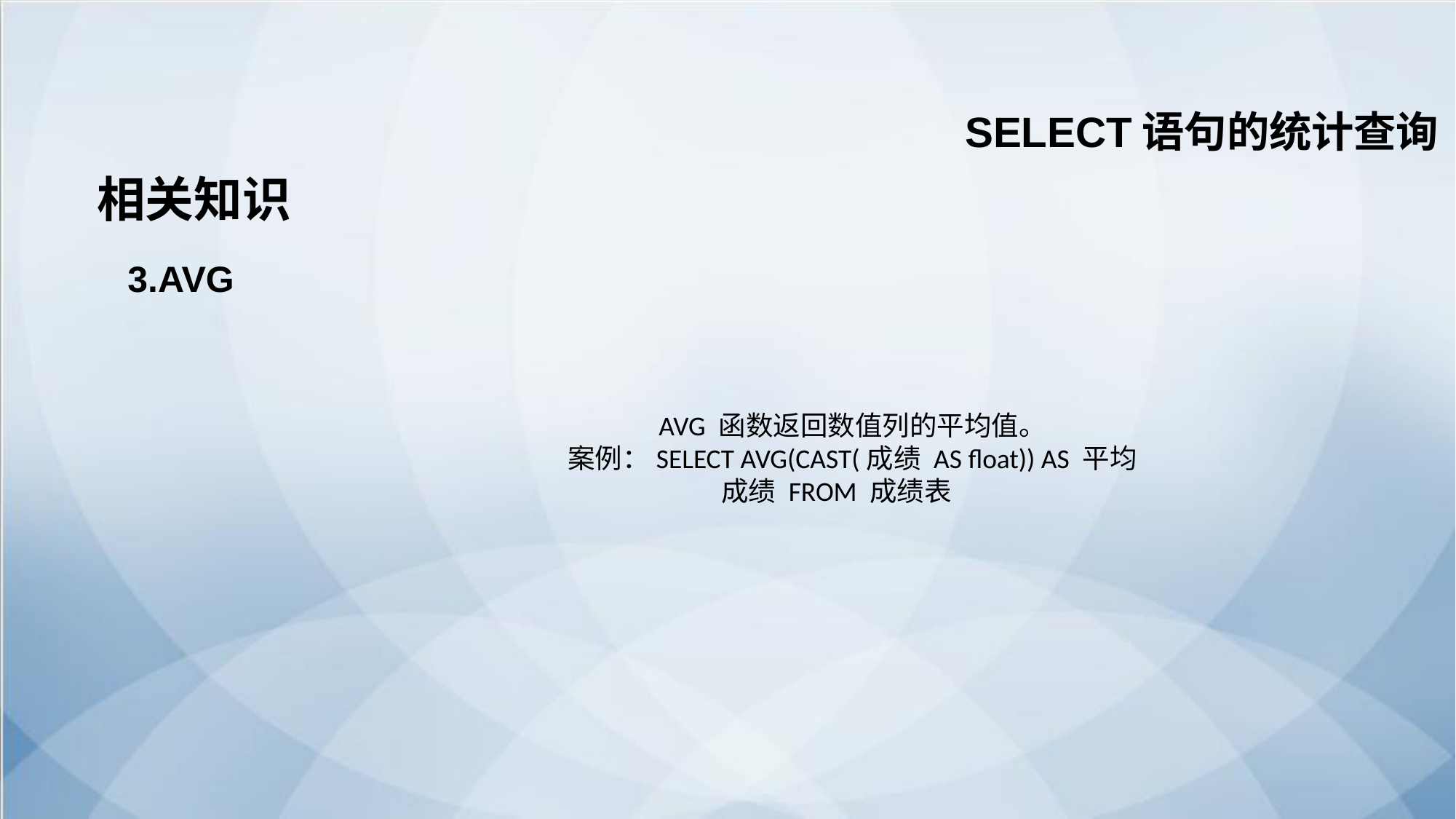

SELECT语句的统计查询
相关知识
3.AVG

AVG 函数返回数值列的平均值。
案例：SELECT AVG(CAST(成绩 AS float)) AS 平均成绩 FROM 成绩表